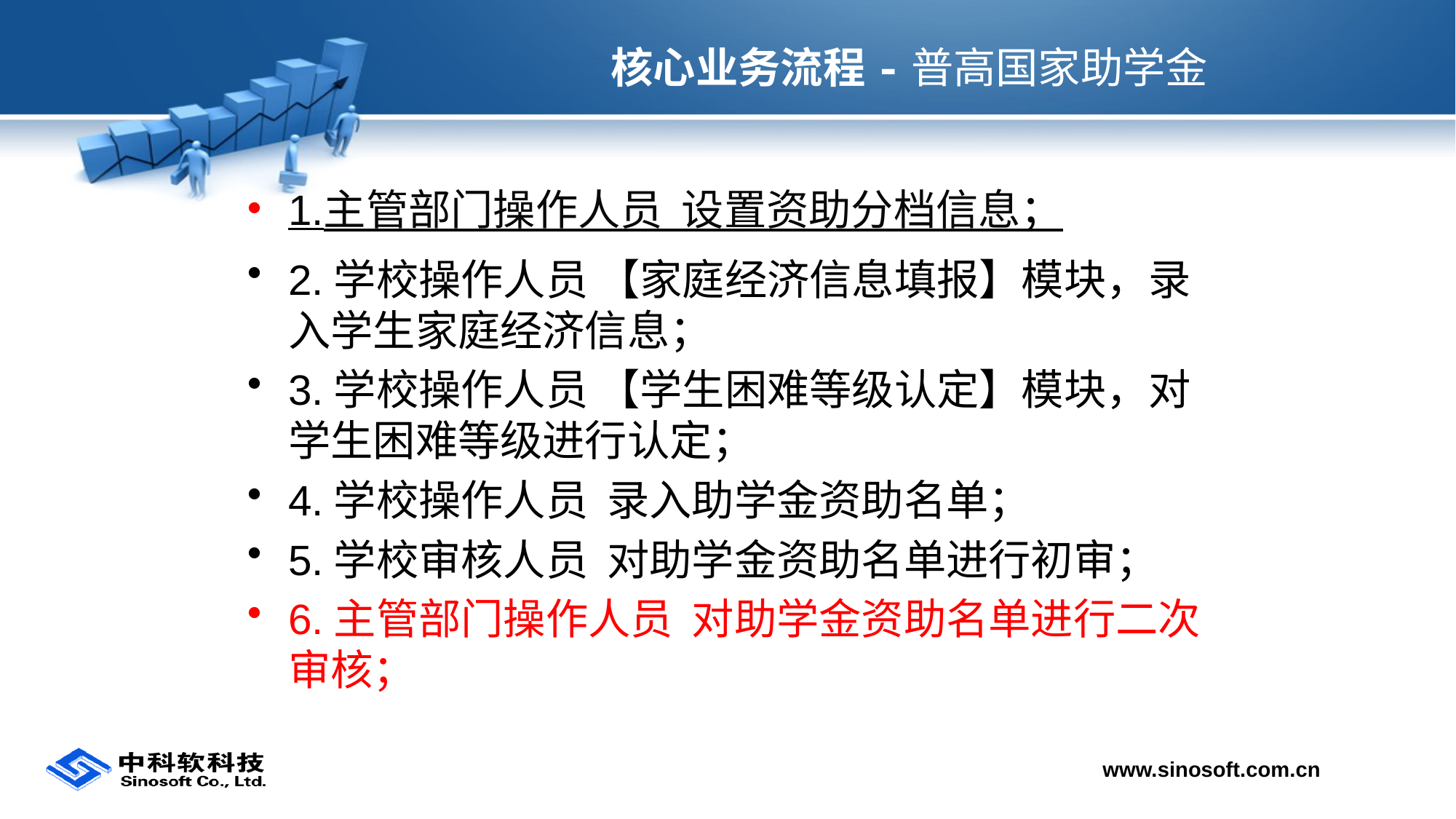

# 核心业务流程-普高国家助学金
1.主管部门操作人员  设置资助分档信息；
2.学校操作人员 【家庭经济信息填报】模块，录入学生家庭经济信息；
3.学校操作人员 【学生困难等级认定】模块，对学生困难等级进行认定；
4.学校操作人员  录入助学金资助名单；
5.学校审核人员  对助学金资助名单进行初审；
6.主管部门操作人员  对助学金资助名单进行二次审核；